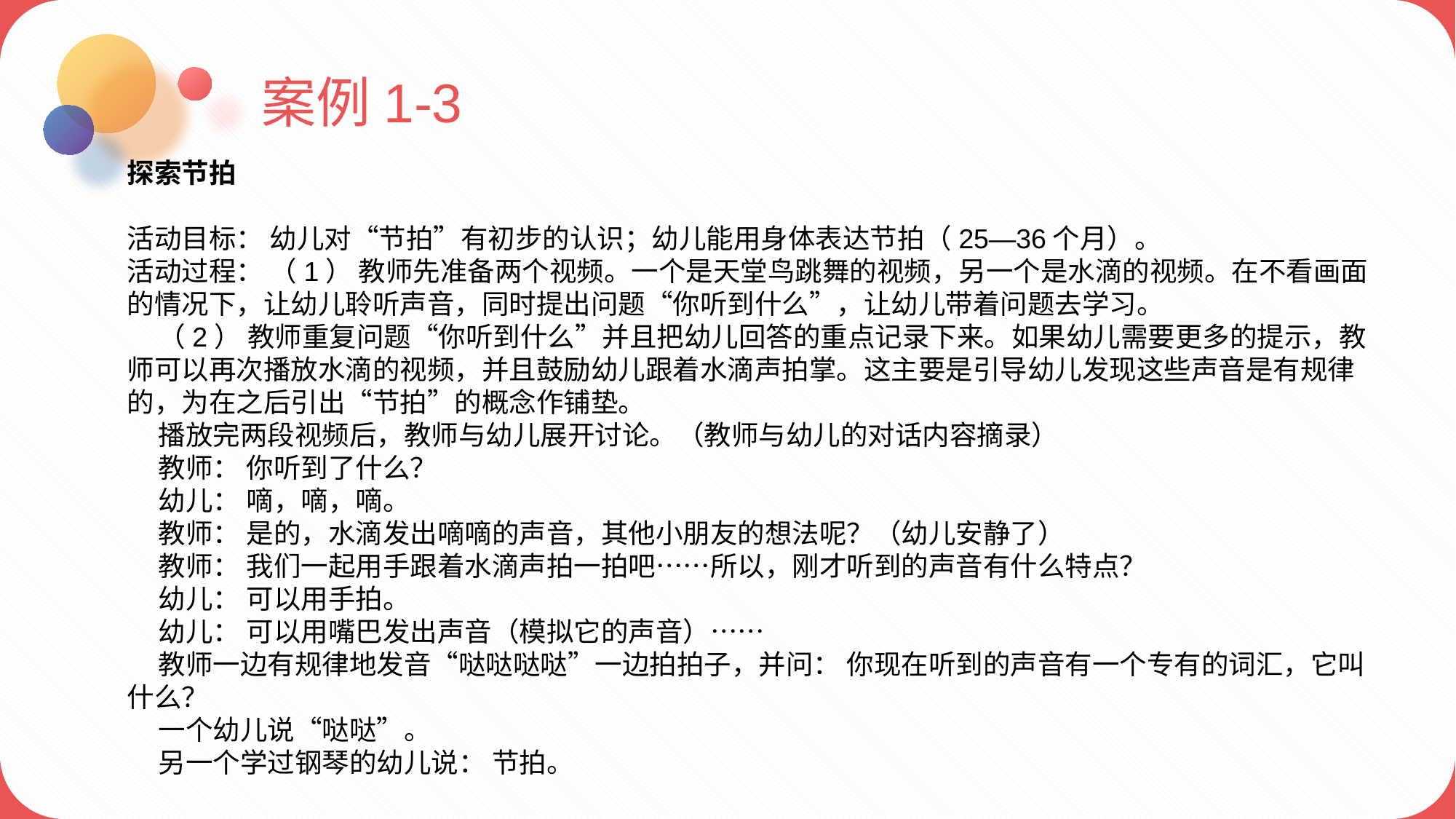

案例1-3
探索节拍

活动目标： 幼儿对“节拍”有初步的认识；幼儿能用身体表达节拍（25—36个月）。
活动过程： （1） 教师先准备两个视频。一个是天堂鸟跳舞的视频，另一个是水滴的视频。在不看画面的情况下，让幼儿聆听声音，同时提出问题“你听到什么”，让幼儿带着问题去学习。
    （2） 教师重复问题“你听到什么”并且把幼儿回答的重点记录下来。如果幼儿需要更多的提示，教师可以再次播放水滴的视频，并且鼓励幼儿跟着水滴声拍掌。这主要是引导幼儿发现这些声音是有规律的，为在之后引出“节拍”的概念作铺垫。
    播放完两段视频后，教师与幼儿展开讨论。（教师与幼儿的对话内容摘录）
    教师： 你听到了什么？
    幼儿： 嘀，嘀，嘀。
    教师： 是的，水滴发出嘀嘀的声音，其他小朋友的想法呢？（幼儿安静了）
    教师： 我们一起用手跟着水滴声拍一拍吧……所以，刚才听到的声音有什么特点？
    幼儿： 可以用手拍。
    幼儿： 可以用嘴巴发出声音（模拟它的声音）……
    教师一边有规律地发音“哒哒哒哒”一边拍拍子，并问： 你现在听到的声音有一个专有的词汇，它叫什么？
    一个幼儿说“哒哒”。
    另一个学过钢琴的幼儿说： 节拍。